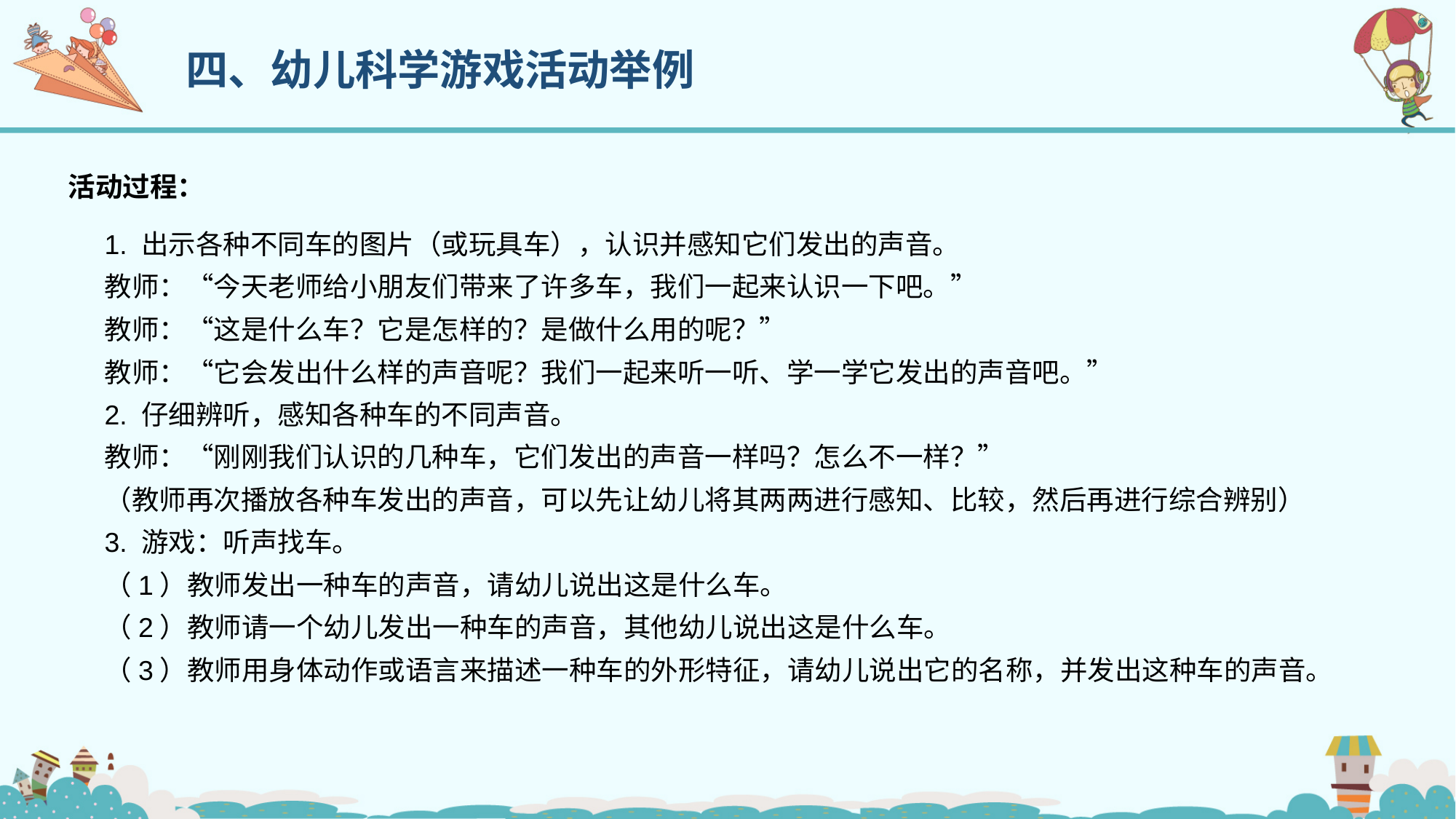

四、幼儿科学游戏活动举例

活动过程：
1. 出示各种不同车的图片（或玩具车），认识并感知它们发出的声音。
教师：“今天老师给小朋友们带来了许多车，我们一起来认识一下吧。”
教师：“这是什么车？它是怎样的？是做什么用的呢？”
教师：“它会发出什么样的声音呢？我们一起来听一听、学一学它发出的声音吧。”
2. 仔细辨听，感知各种车的不同声音。
教师：“刚刚我们认识的几种车，它们发出的声音一样吗？怎么不一样？”
（教师再次播放各种车发出的声音，可以先让幼儿将其两两进行感知、比较，然后再进行综合辨别）
3. 游戏：听声找车。
（1）教师发出一种车的声音，请幼儿说出这是什么车。
（2）教师请一个幼儿发出一种车的声音，其他幼儿说出这是什么车。
（3）教师用身体动作或语言来描述一种车的外形特征，请幼儿说出它的名称，并发出这种车的声音。